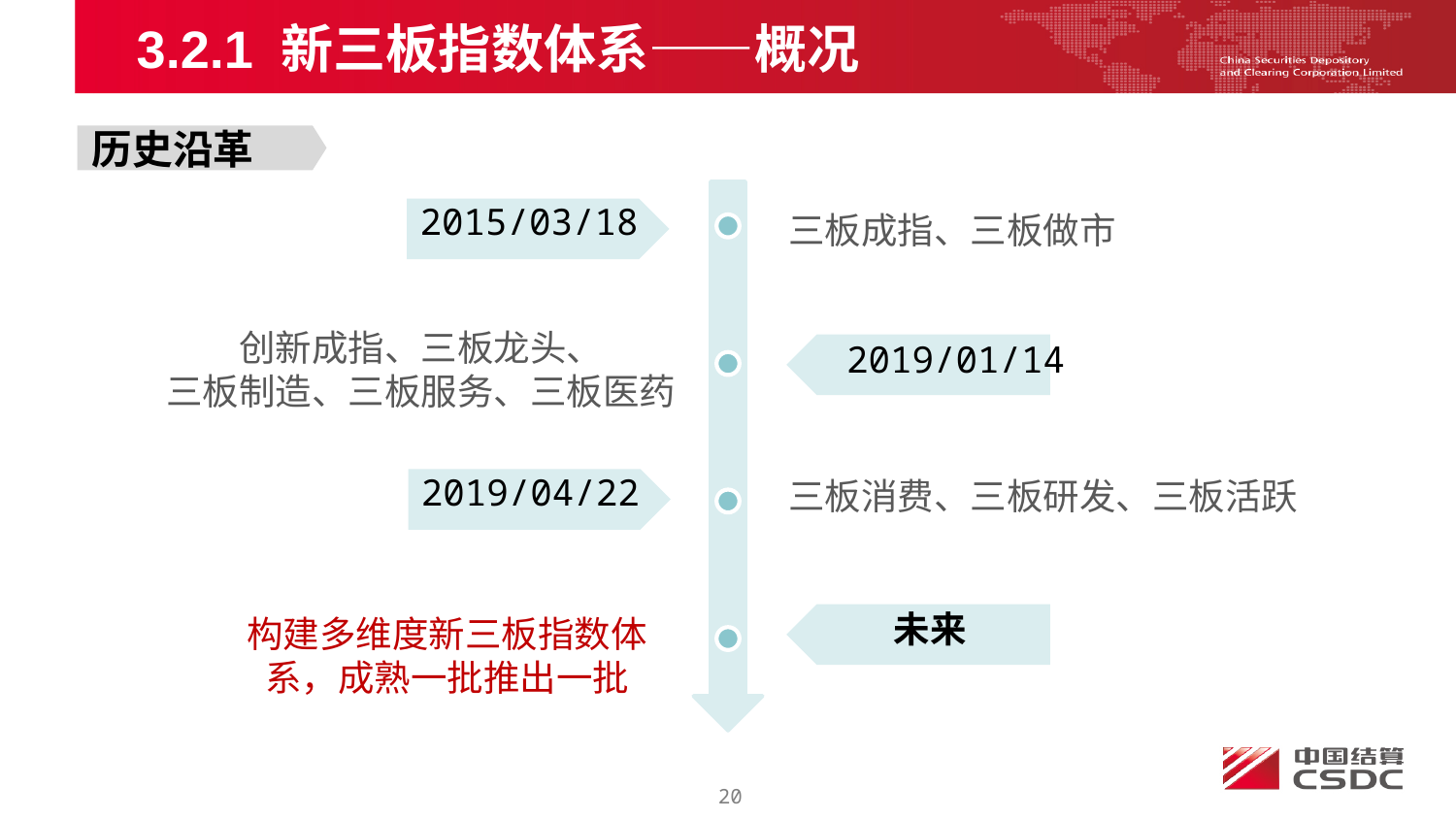

3.2.1 新三板指数体系——概况
2015/03/18

历史沿革
2019/01/14

三板成指、三板做市

创新成指、三板龙头、
三板制造、三板服务、三板医药

2019/04/22

三板消费、三板研发、三板活跃

未来
构建多维度新三板指数体系，成熟一批推出一批

20